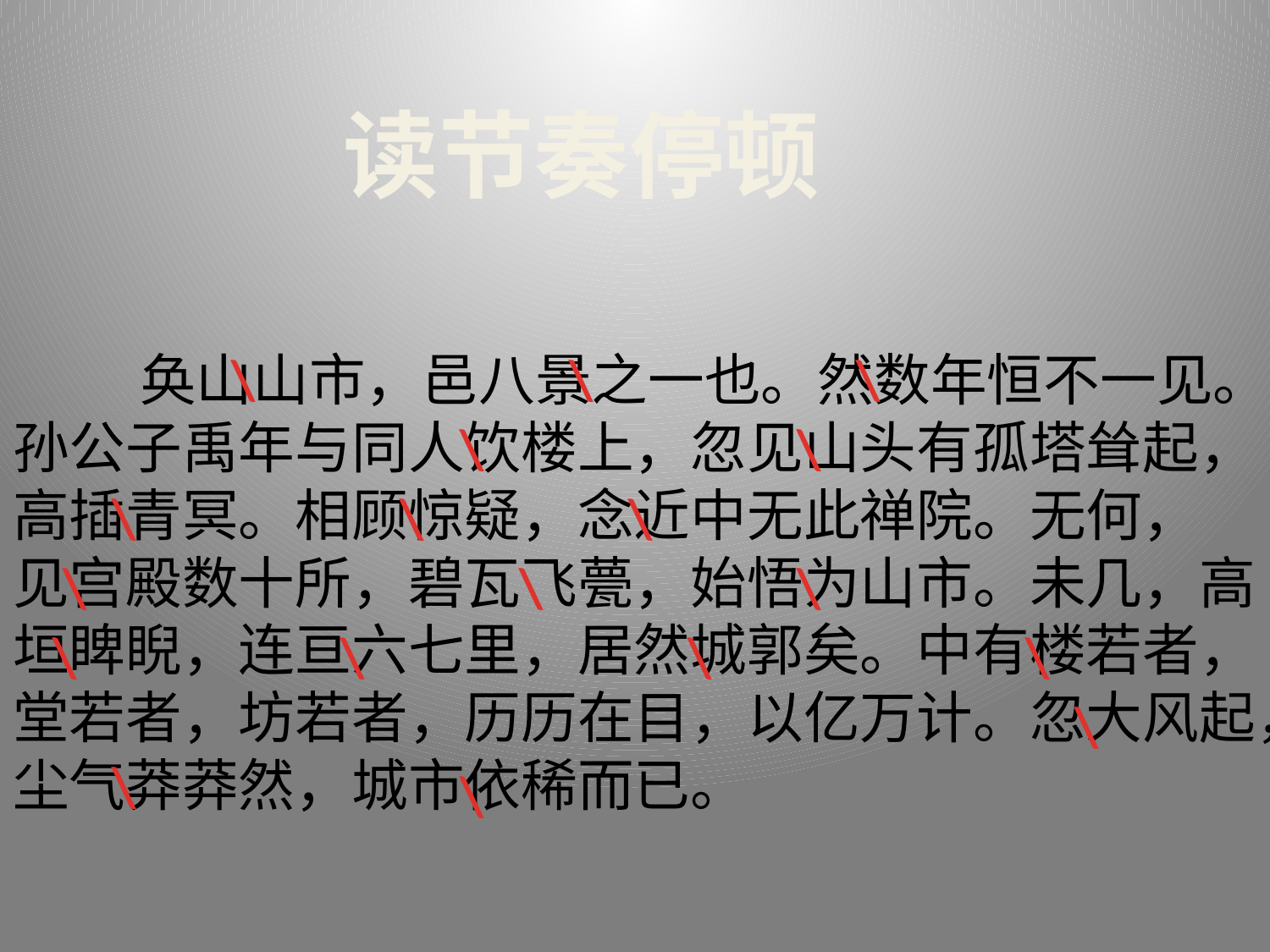

读节奏停顿
	奂山山市，邑八景之一也。然数年恒不一见。孙公子禹年与同人饮楼上，忽见山头有孤塔耸起，高插青冥。相顾惊疑，念近中无此禅院。无何，
见宫殿数十所，碧瓦飞甍，始悟为山市。未几，高垣睥睨，连亘六七里，居然城郭矣。中有楼若者，堂若者，坊若者，历历在目，以亿万计。忽大风起，尘气莽莽然，城市依稀而已。
\
\
\
\
\
\
\
\
\
\
\
\
\
\
\
\
\
\